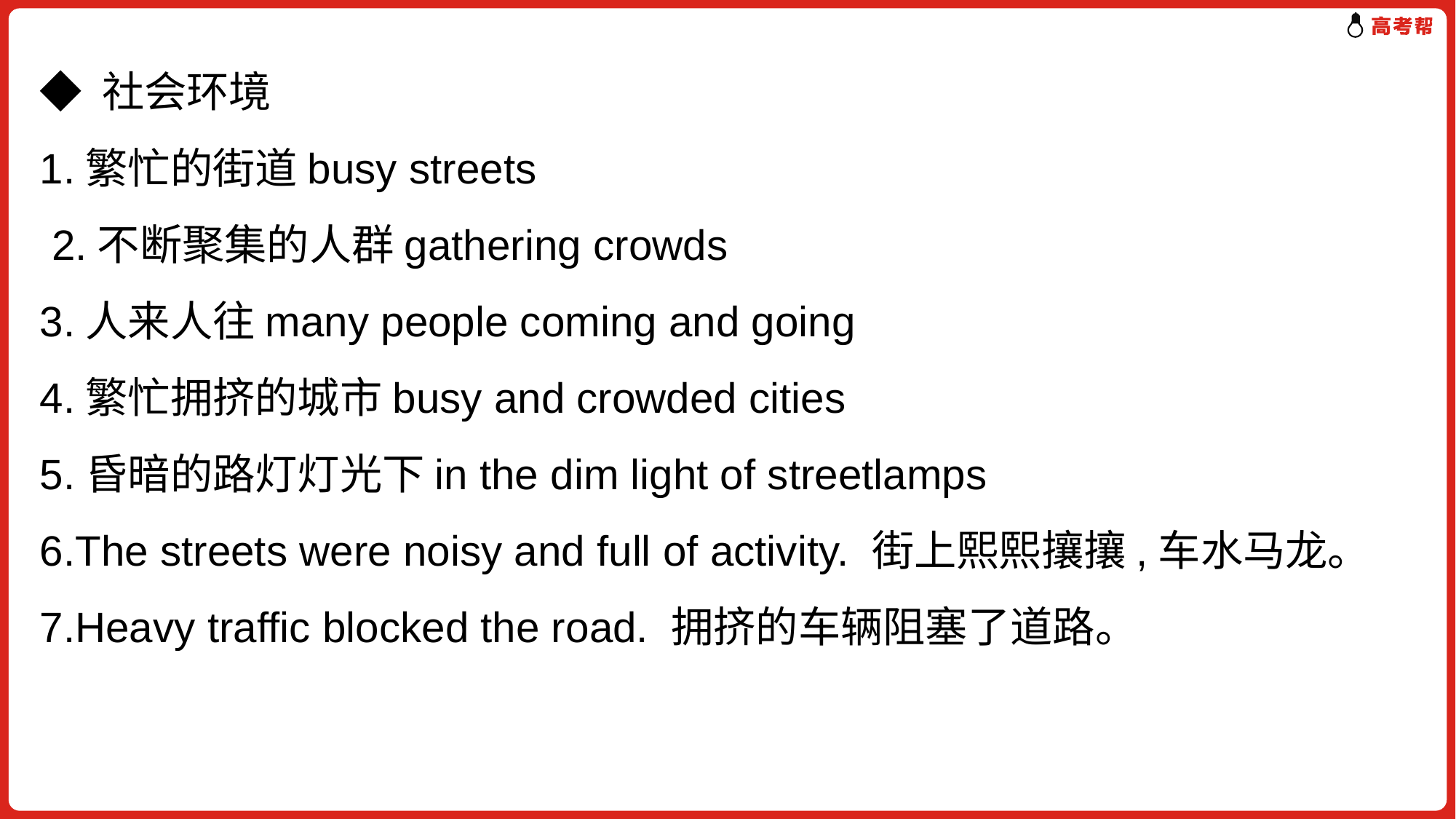

◆ 社会环境
1.繁忙的街道busy streets
 2.不断聚集的人群gathering crowds
3.人来人往many people coming and going
4.繁忙拥挤的城市busy and crowded cities
5.昏暗的路灯灯光下in the dim light of streetlamps
6.The streets were noisy and full of activity. 街上熙熙攘攘,车水马龙。
7.Heavy traffic blocked the road. 拥挤的车辆阻塞了道路。